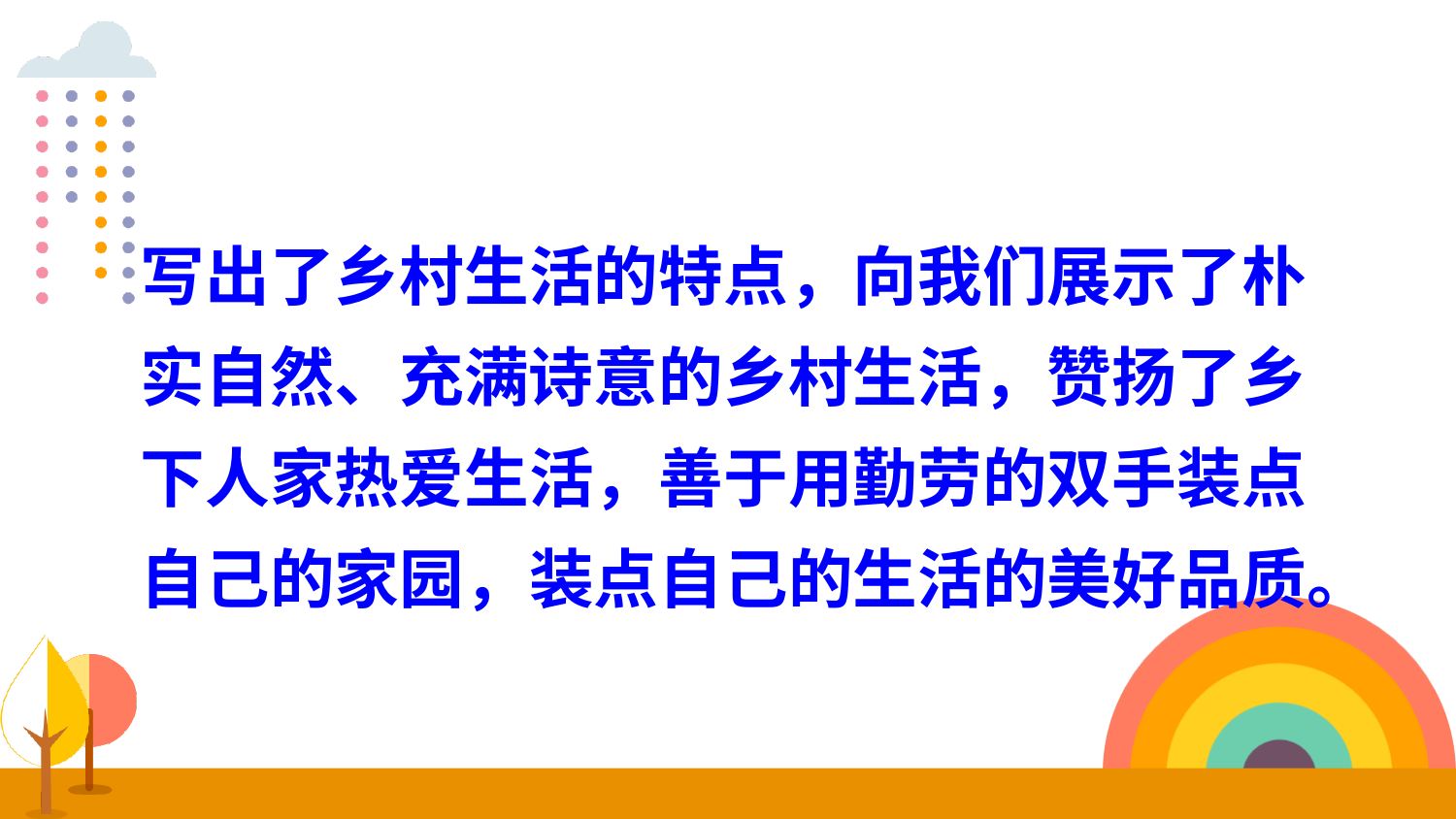

写出了乡村生活的特点，向我们展示了朴实自然、充满诗意的乡村生活，赞扬了乡下人家热爱生活，善于用勤劳的双手装点自己的家园，装点自己的生活的美好品质。